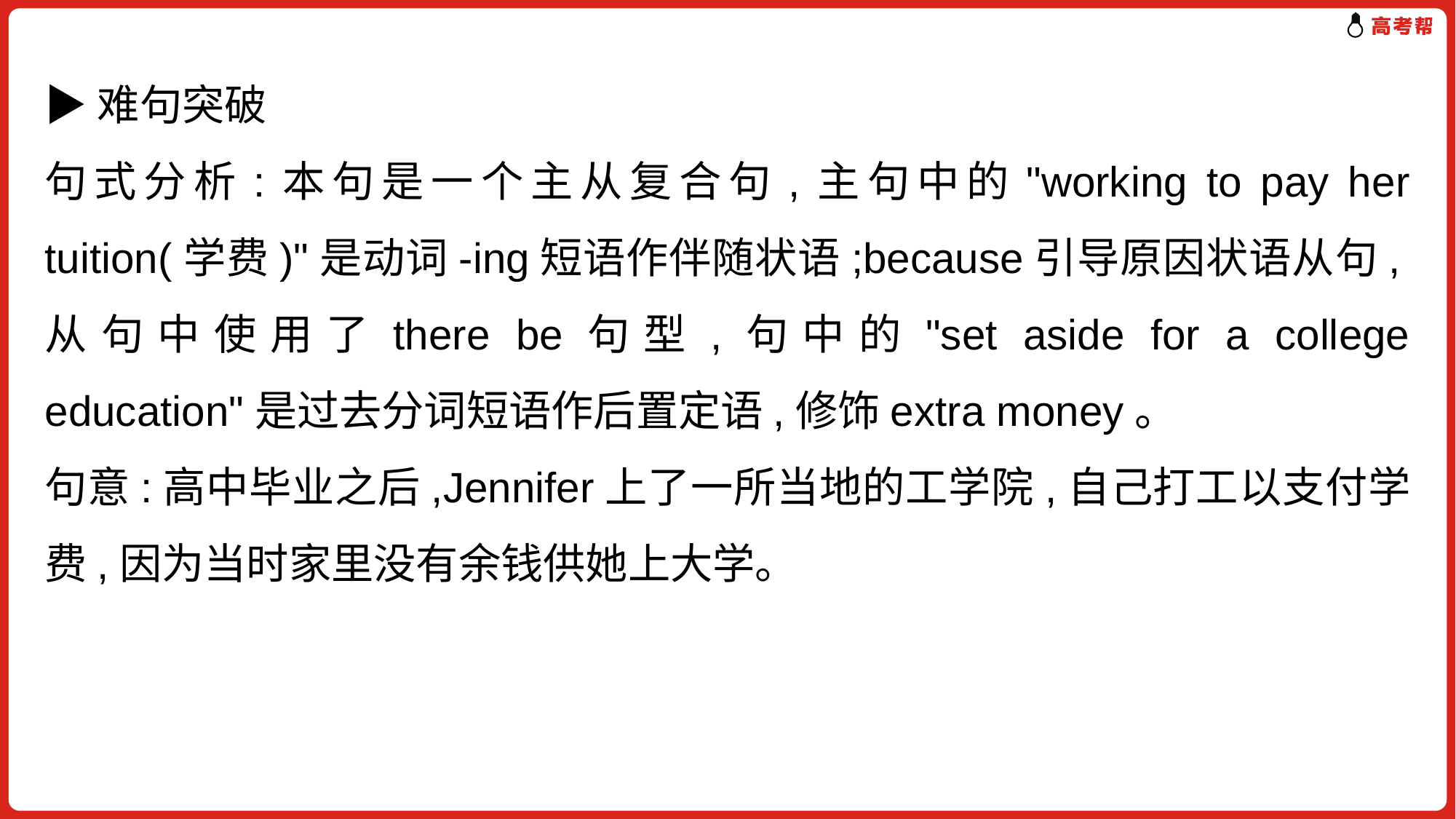

▶难句突破
句式分析:本句是一个主从复合句,主句中的"working to pay her tuition(学费)"是动词-ing短语作伴随状语;because引导原因状语从句,从句中使用了there be句型,句中的"set aside for a college education"是过去分词短语作后置定语,修饰extra money。
句意:高中毕业之后,Jennifer上了一所当地的工学院,自己打工以支付学费,因为当时家里没有余钱供她上大学。